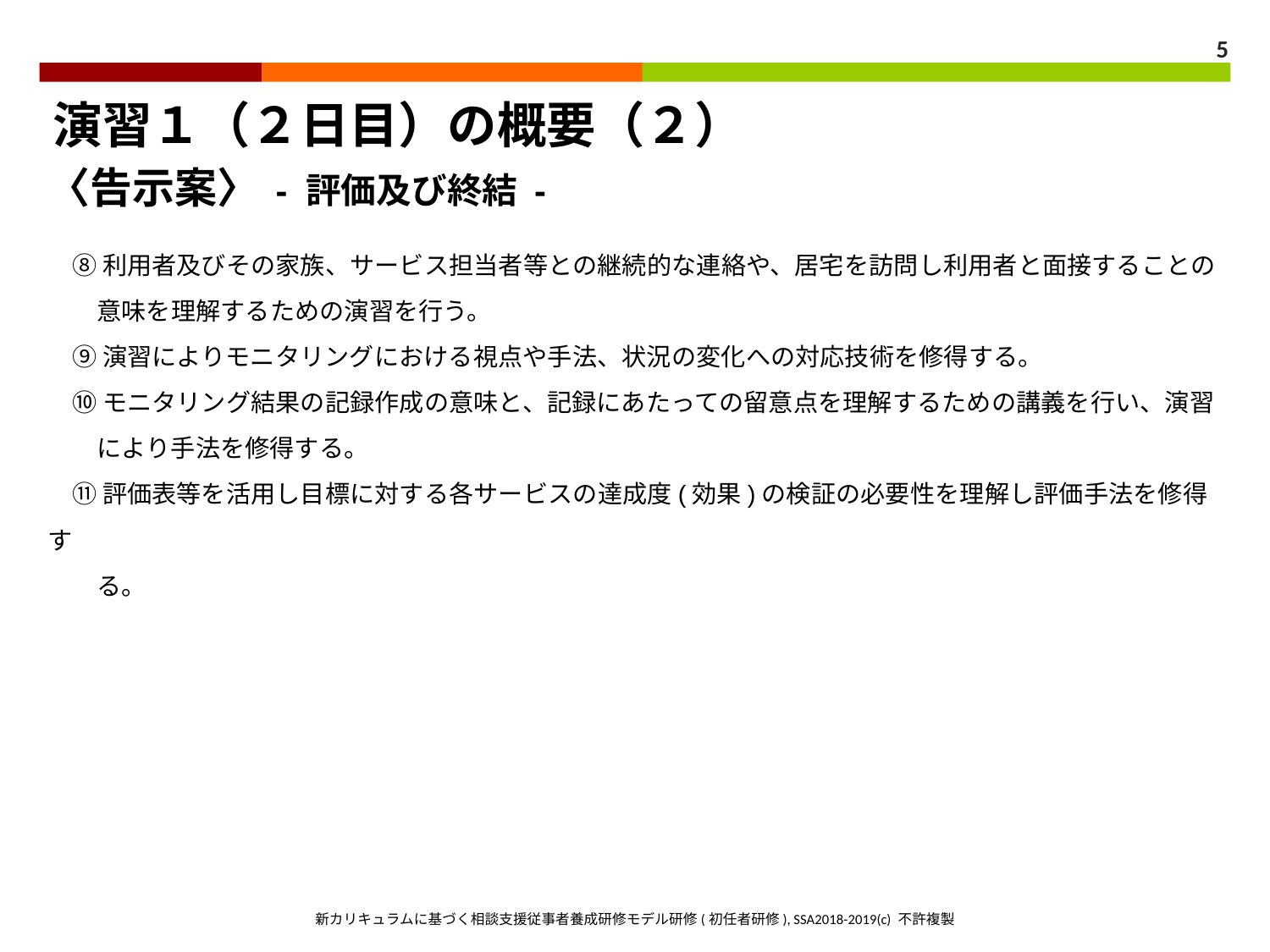

5
演習１（２日目）の概要（２）
〈告示案〉 - 評価及び終結 -

　⑧ 利用者及びその家族、サービス担当者等との継続的な連絡や、居宅を訪問し利用者と面接することの
　　意味を理解するための演習を行う。
　⑨ 演習によりモニタリングにおける視点や手法、状況の変化への対応技術を修得する。
　⑩ モニタリング結果の記録作成の意味と、記録にあたっての留意点を理解するための講義を行い、演習
　　により手法を修得する。
　⑪ 評価表等を活用し目標に対する各サービスの達成度(効果)の検証の必要性を理解し評価手法を修得す
　　る。
新カリキュラムに基づく相談支援従事者養成研修モデル研修(初任者研修), SSA2018-2019(c) 不許複製